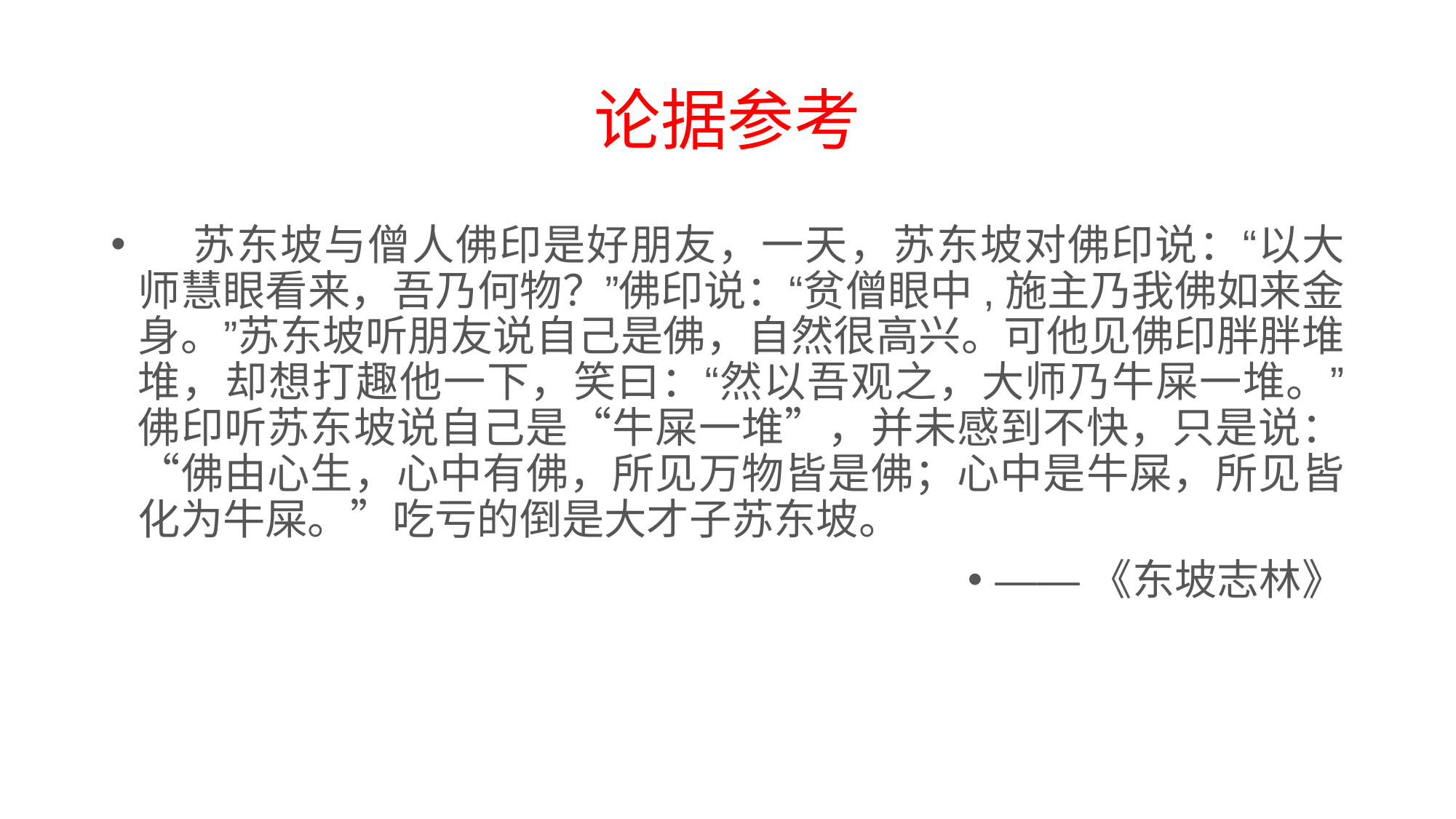

# 论据参考
    苏东坡与僧人佛印是好朋友，一天，苏东坡对佛印说：“以大师慧眼看来，吾乃何物？”佛印说：“贫僧眼中,施主乃我佛如来金身。”苏东坡听朋友说自己是佛，自然很高兴。可他见佛印胖胖堆堆，却想打趣他一下，笑曰：“然以吾观之，大师乃牛屎一堆。”佛印听苏东坡说自己是“牛屎一堆”，并未感到不快，只是说：“佛由心生，心中有佛，所见万物皆是佛；心中是牛屎，所见皆化为牛屎。”吃亏的倒是大才子苏东坡。
——《东坡志林》